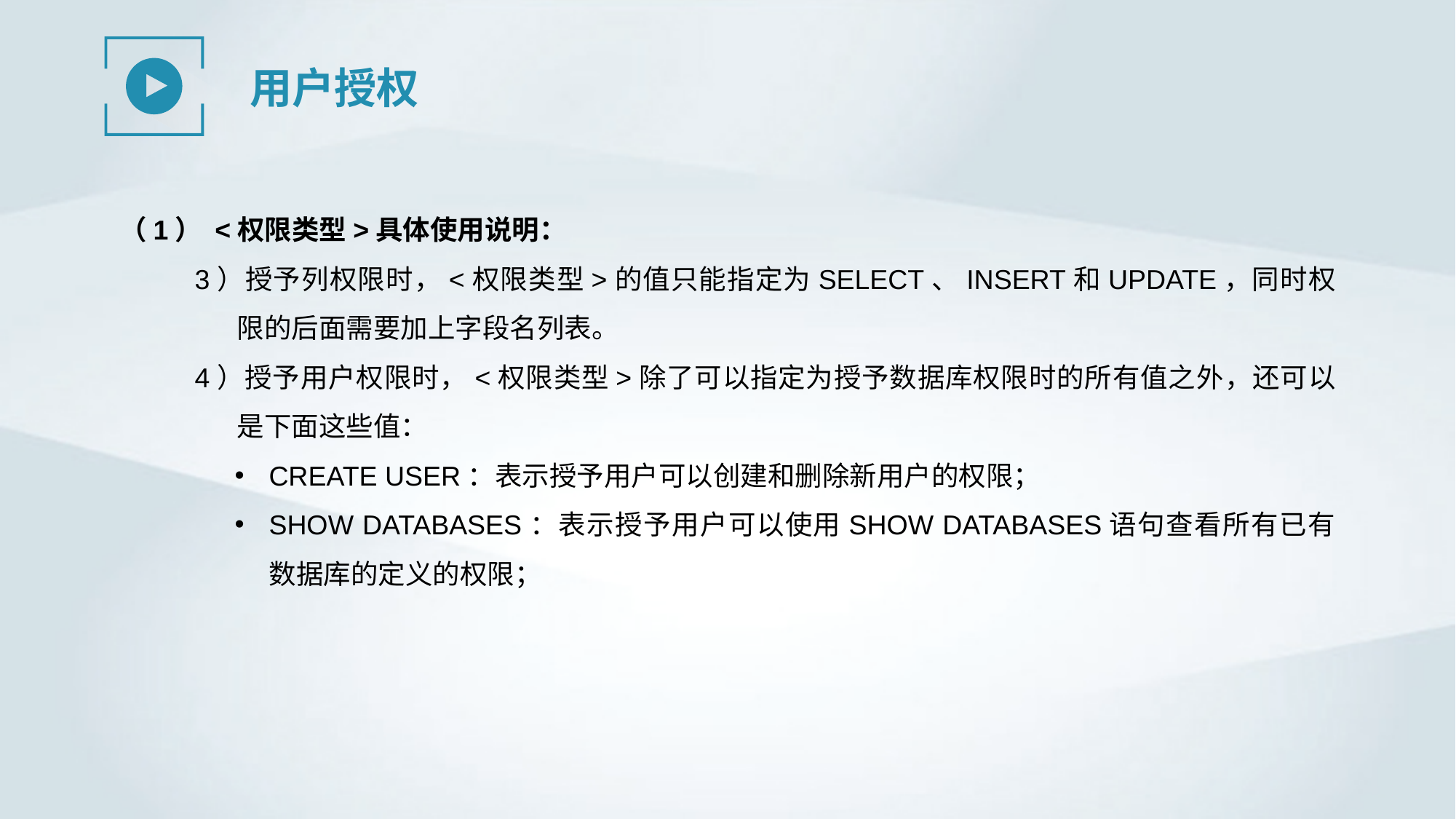

用户授权
（1） <权限类型>具体使用说明：
3）授予列权限时，<权限类型>的值只能指定为SELECT、INSERT和UPDATE，同时权限的后面需要加上字段名列表。
4）授予用户权限时，<权限类型>除了可以指定为授予数据库权限时的所有值之外，还可以是下面这些值：
CREATE USER：表示授予用户可以创建和删除新用户的权限；
SHOW DATABASES：表示授予用户可以使用SHOW DATABASES语句查看所有已有数据库的定义的权限；